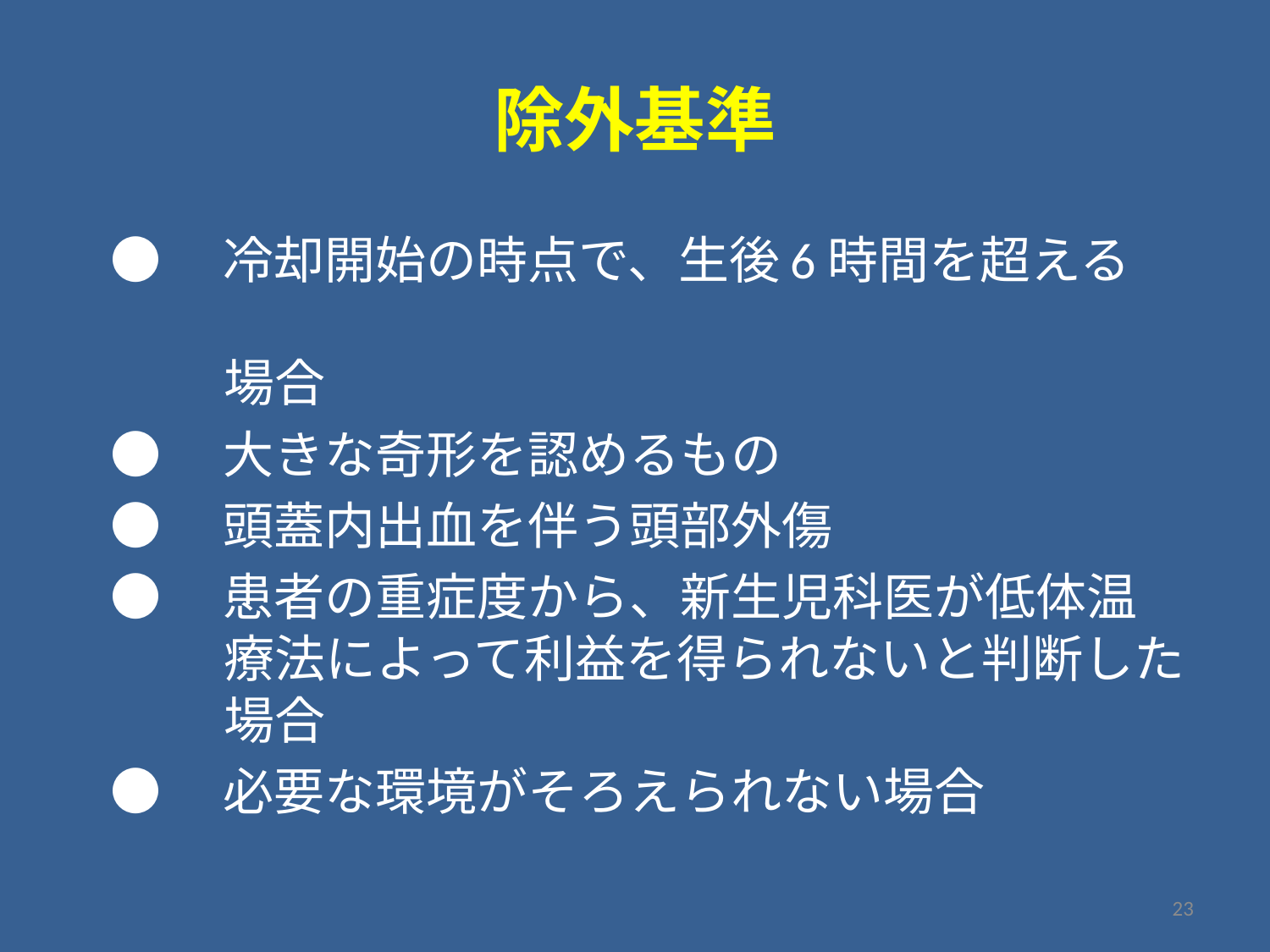

# 除外基準
●　冷却開始の時点で、生後6時間を超える
　　 場合
●　大きな奇形を認めるもの
●　頭蓋内出血を伴う頭部外傷
●　患者の重症度から、新生児科医が低体温
　　 療法によって利益を得られないと判断した
　　 場合
●　必要な環境がそろえられない場合
23